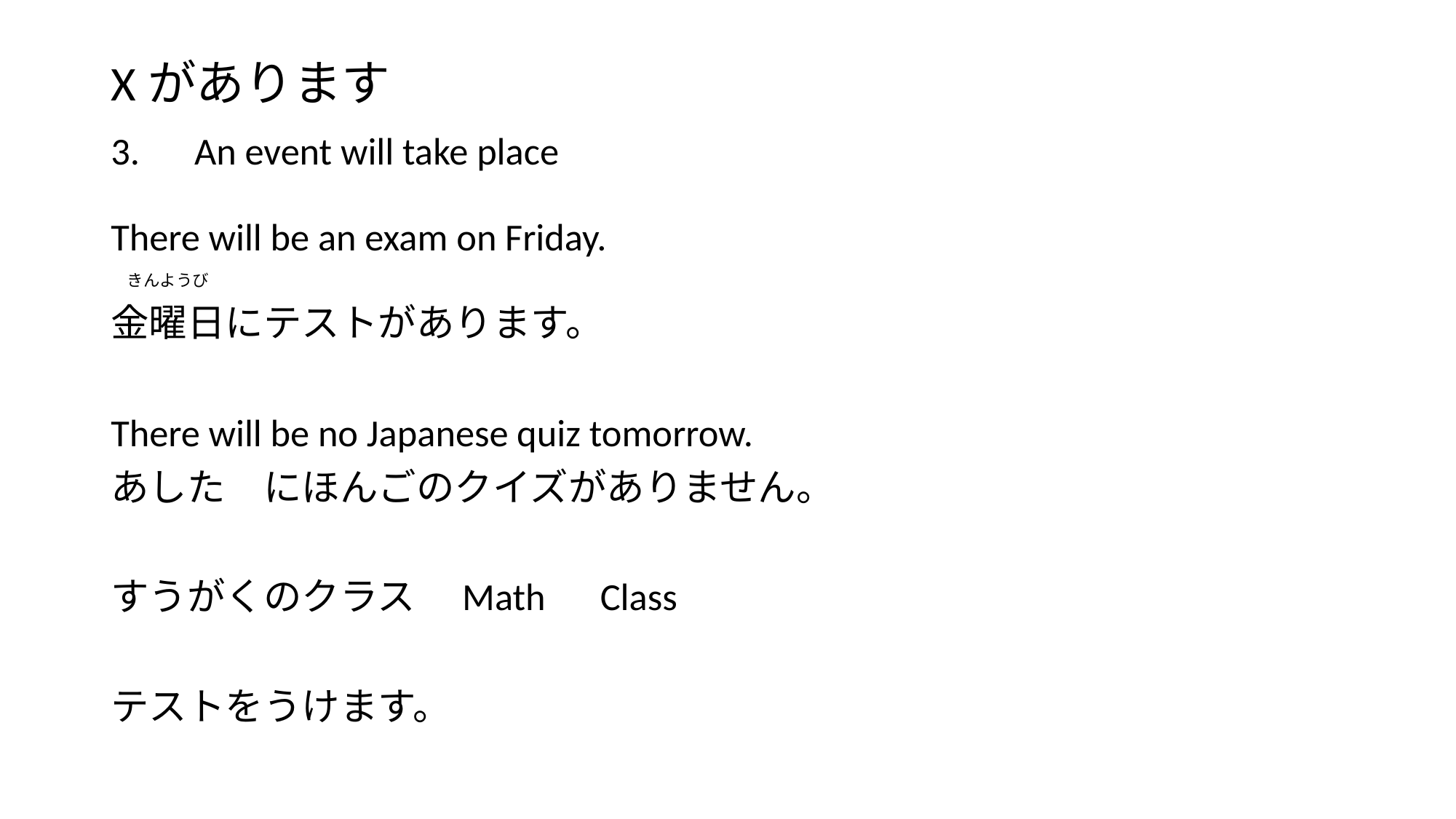

# Xがあります
3.　An event will take place

There will be an exam on Friday.
　きんようび
金曜日にテストがあります。

There will be no Japanese quiz tomorrow.
あした　にほんごのクイズがありません。

すうがくのクラス　Math　Class

テストをうけます。